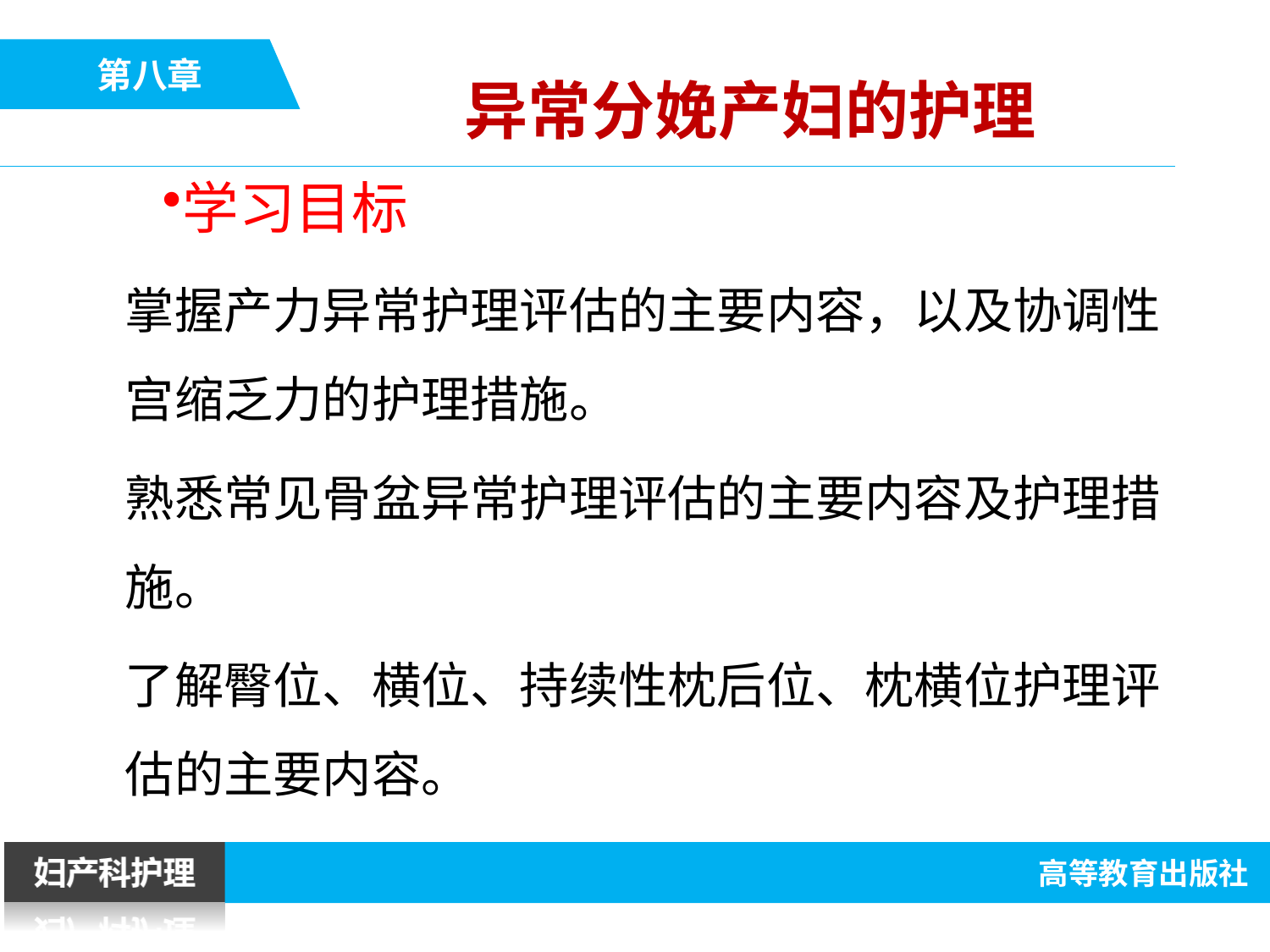

异常分娩产妇的护理
学习目标
掌握产力异常护理评估的主要内容，以及协调性宫缩乏力的护理措施。
熟悉常见骨盆异常护理评估的主要内容及护理措施。
了解臀位、横位、持续性枕后位、枕横位护理评估的主要内容。